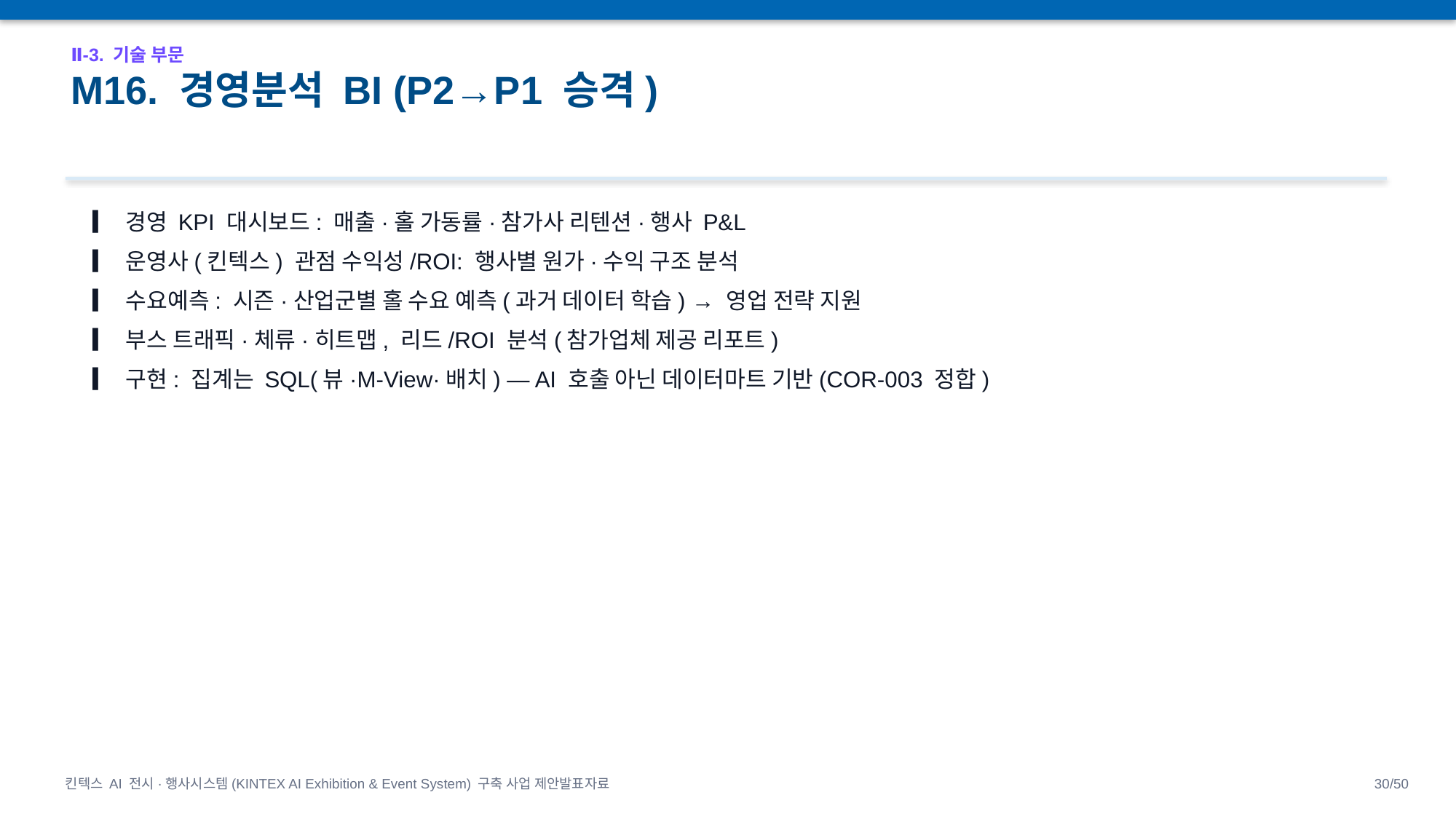

Ⅱ-3. 기술 부문
M16. 경영분석 BI (P2→P1 승격)

▎ 경영 KPI 대시보드: 매출·홀 가동률·참가사 리텐션·행사 P&L
▎ 운영사(킨텍스) 관점 수익성/ROI: 행사별 원가·수익 구조 분석
▎ 수요예측: 시즌·산업군별 홀 수요 예측(과거 데이터 학습) → 영업 전략 지원
▎ 부스 트래픽·체류·히트맵, 리드/ROI 분석(참가업체 제공 리포트)
▎ 구현: 집계는 SQL(뷰·M-View·배치) — AI 호출 아닌 데이터마트 기반(COR-003 정합)
킨텍스 AI 전시·행사시스템(KINTEX AI Exhibition & Event System) 구축 사업 제안발표자료
30/50